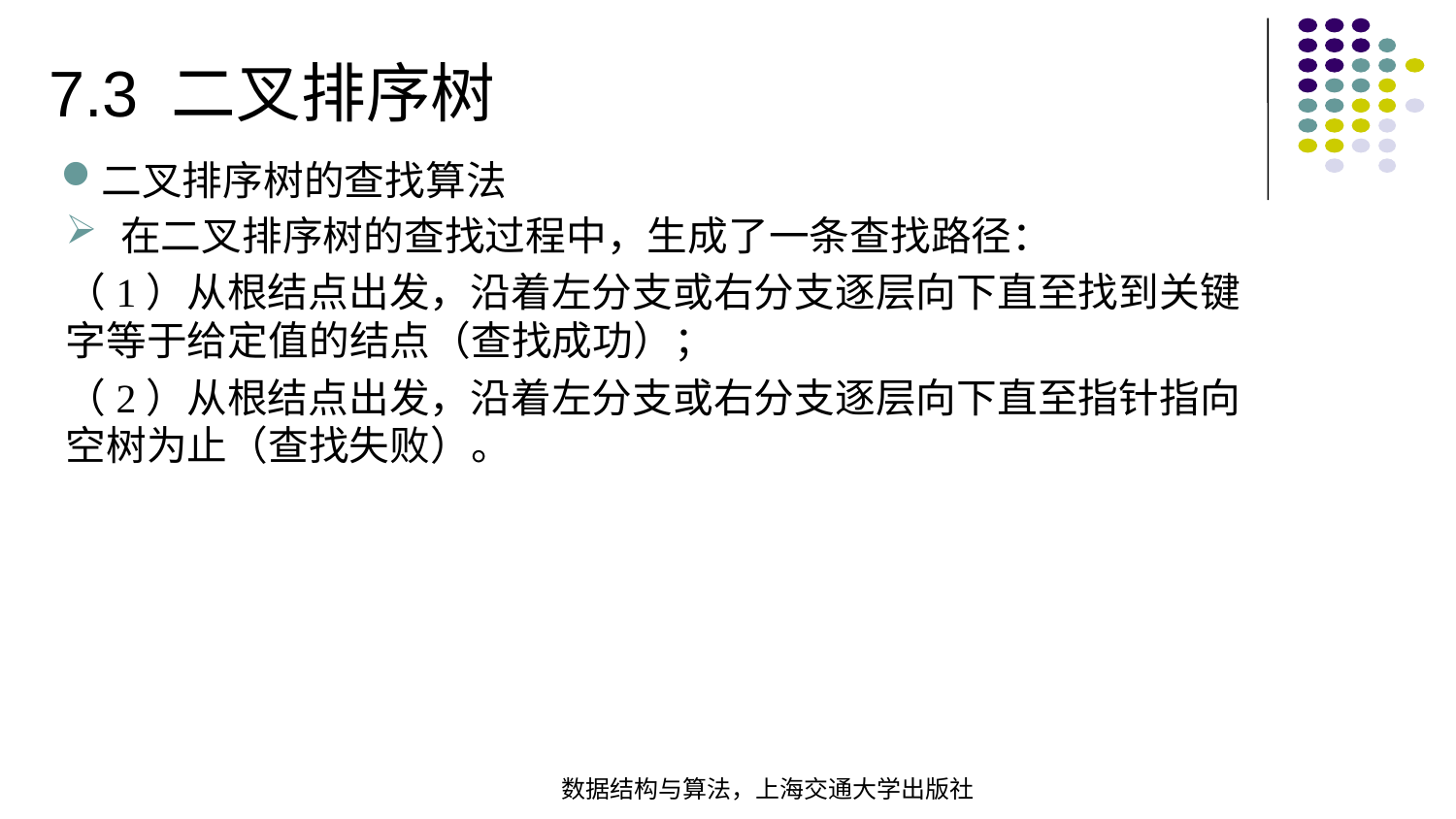

7.3 二叉排序树
二叉排序树的查找算法
在二叉排序树的查找过程中，生成了一条查找路径：
（1）从根结点出发，沿着左分支或右分支逐层向下直至找到关键字等于给定值的结点（查找成功）；
（2）从根结点出发，沿着左分支或右分支逐层向下直至指针指向空树为止（查找失败）。